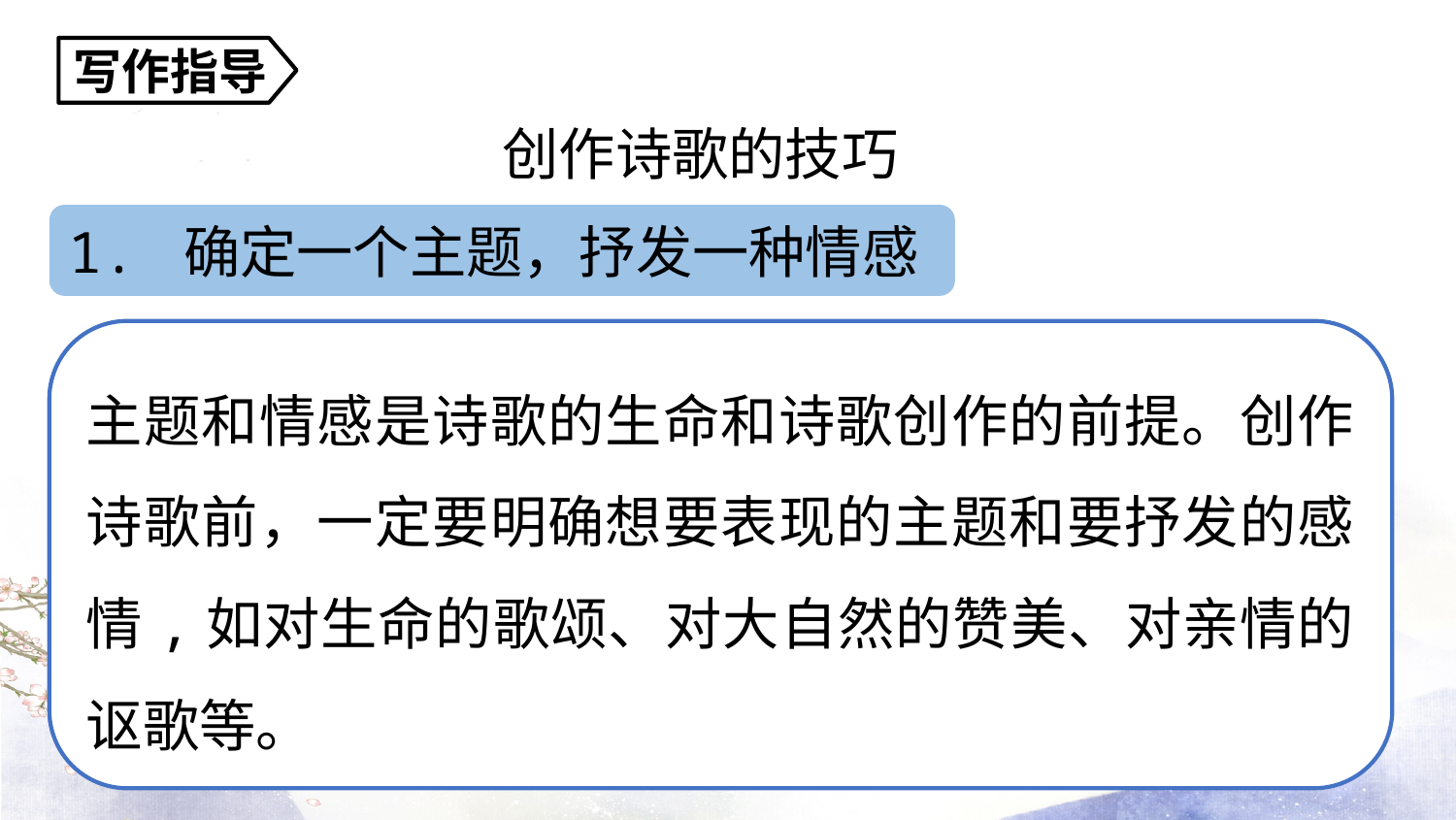

写作指导
创作诗歌的技巧
1. 确定一个主题，抒发一种情感
主题和情感是诗歌的生命和诗歌创作的前提。创作诗歌前，一定要明确想要表现的主题和要抒发的感情,如对生命的歌颂、对大自然的赞美、对亲情的讴歌等。